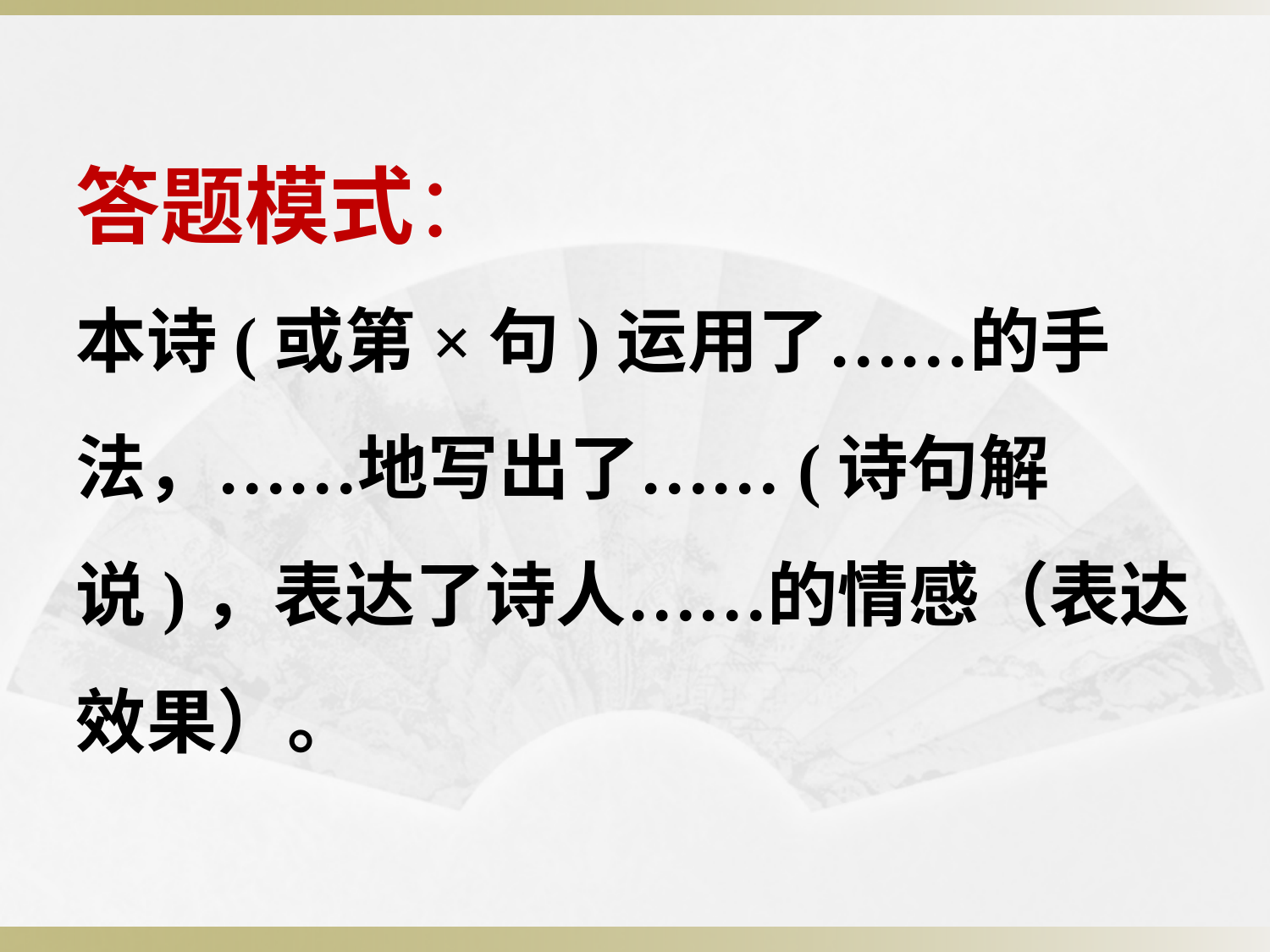

答题模式：
本诗(或第×句)运用了……的手法，……地写出了……(诗句解说)，表达了诗人……的情感（表达效果）。